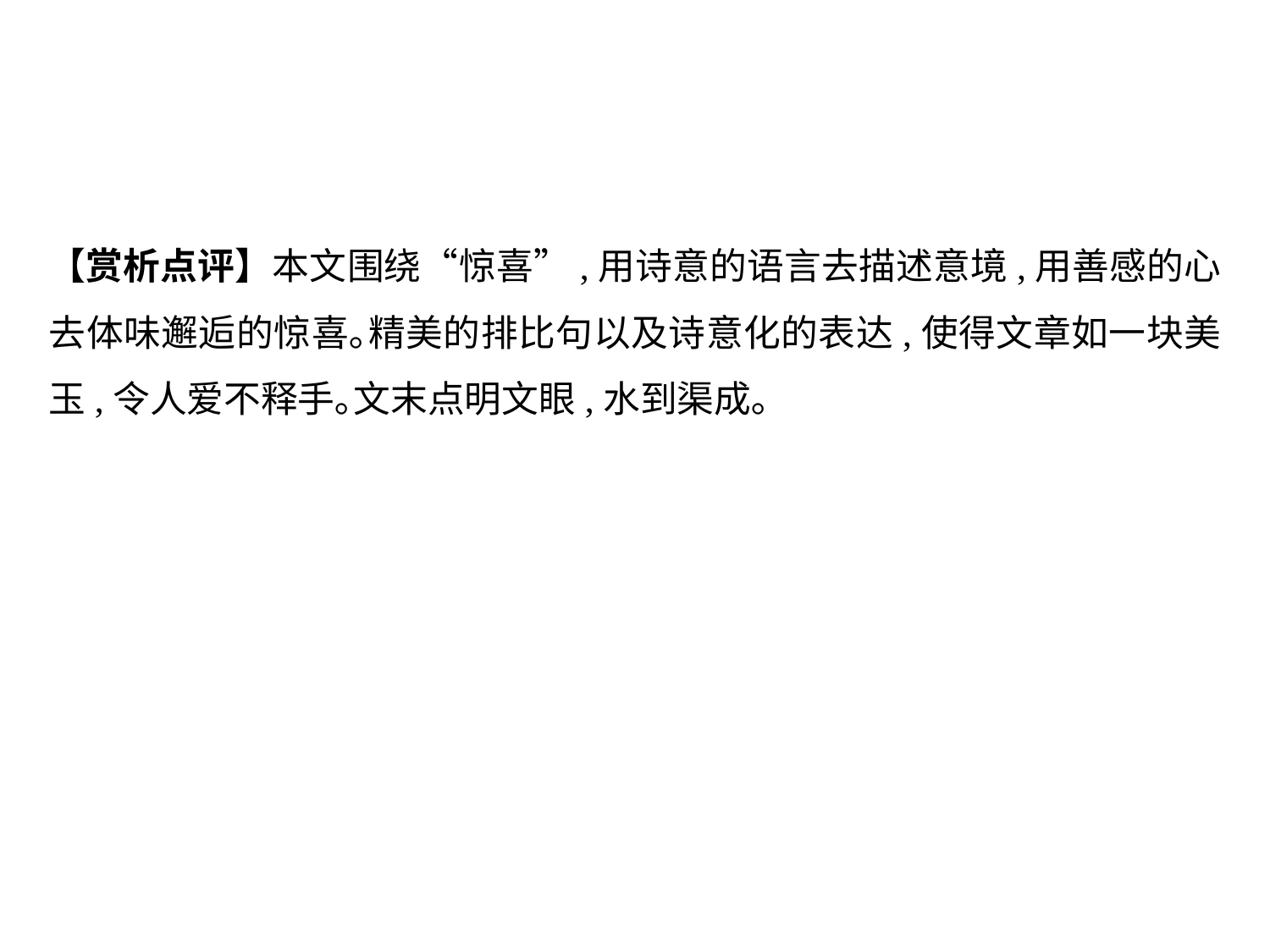

【赏析点评】本文围绕“惊喜”,用诗意的语言去描述意境,用善感的心去体味邂逅的惊喜｡精美的排比句以及诗意化的表达,使得文章如一块美玉,令人爱不释手｡文末点明文眼,水到渠成｡